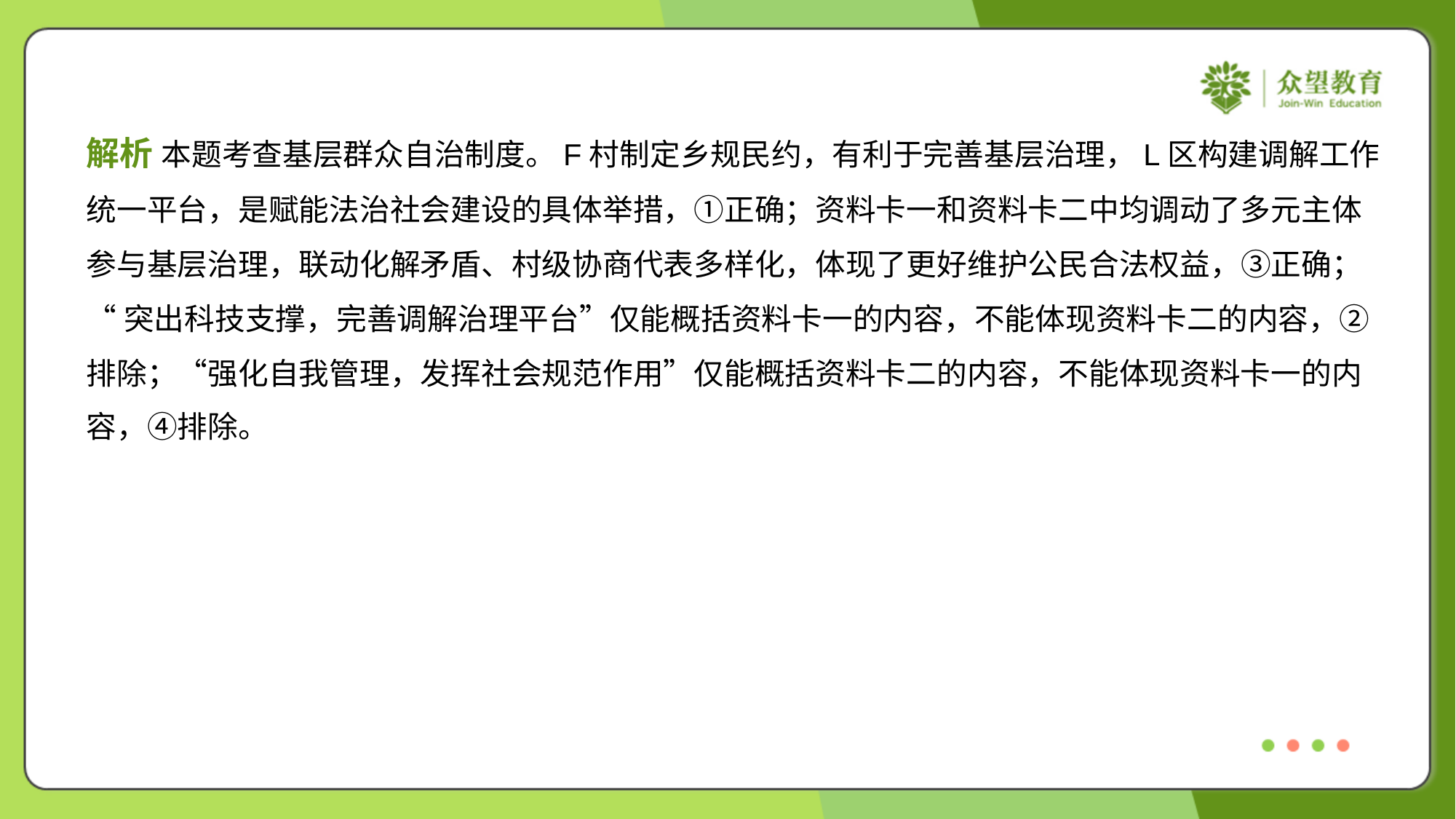

解析 本题考查基层群众自治制度。F村制定乡规民约，有利于完善基层治理，L区构建调解工作
统一平台，是赋能法治社会建设的具体举措，①正确；资料卡一和资料卡二中均调动了多元主体
参与基层治理，联动化解矛盾、村级协商代表多样化，体现了更好维护公民合法权益，③正确；
“突出科技支撑，完善调解治理平台”仅能概括资料卡一的内容，不能体现资料卡二的内容，②
排除；“强化自我管理，发挥社会规范作用”仅能概括资料卡二的内容，不能体现资料卡一的内
容，④排除。